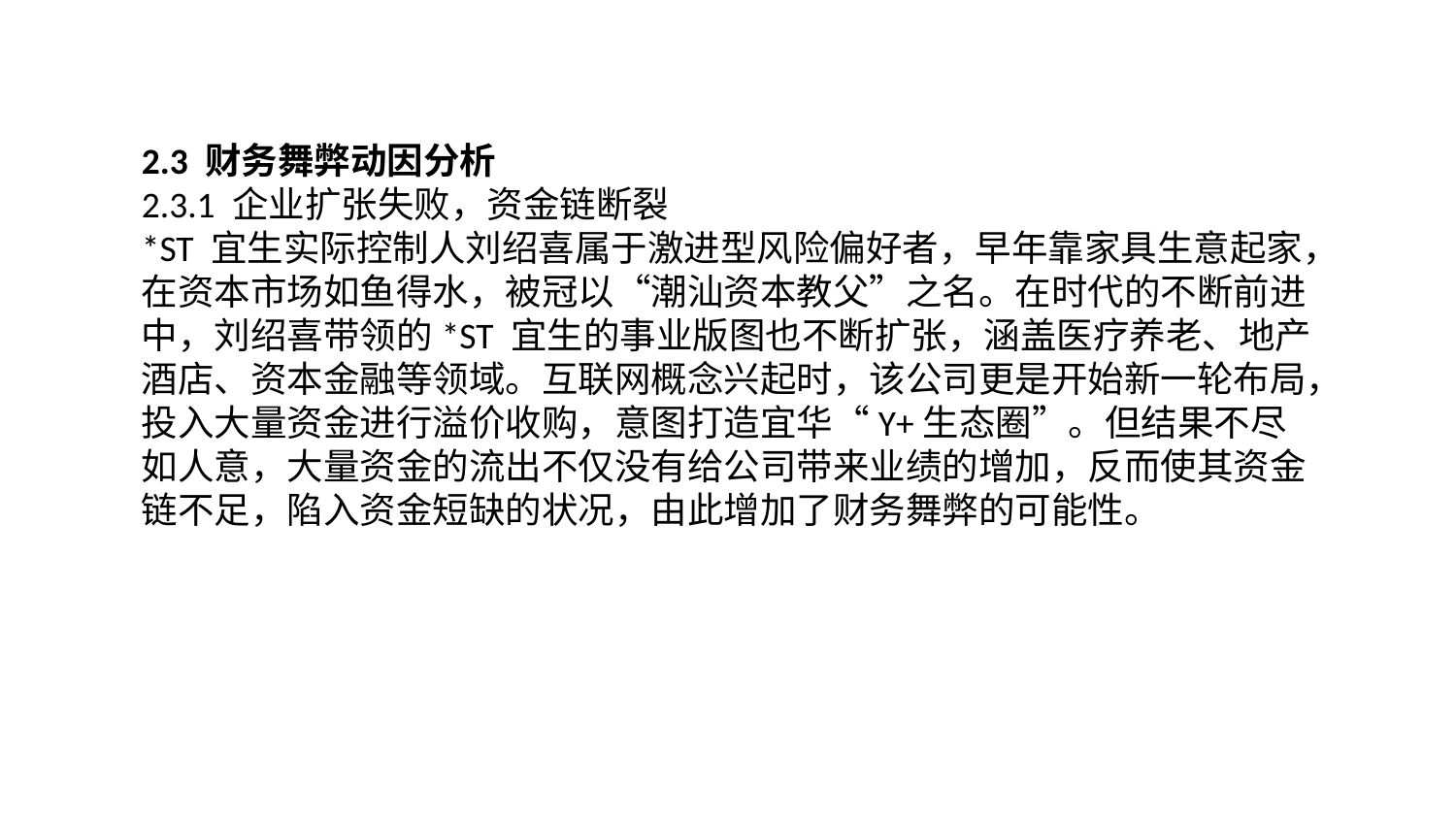

2.3 财务舞弊动因分析
2.3.1 企业扩张失败，资金链断裂
*ST 宜生实际控制人刘绍喜属于激进型风险偏好者，早年靠家具生意起家，
在资本市场如鱼得水，被冠以“潮汕资本教父”之名。在时代的不断前进中，刘绍喜带领的*ST 宜生的事业版图也不断扩张，涵盖医疗养老、地产酒店、资本金融等领域。互联网概念兴起时，该公司更是开始新一轮布局，投入大量资金进行溢价收购，意图打造宜华“Y+生态圈”。但结果不尽如人意，大量资金的流出不仅没有给公司带来业绩的增加，反而使其资金链不足，陷入资金短缺的状况，由此增加了财务舞弊的可能性。